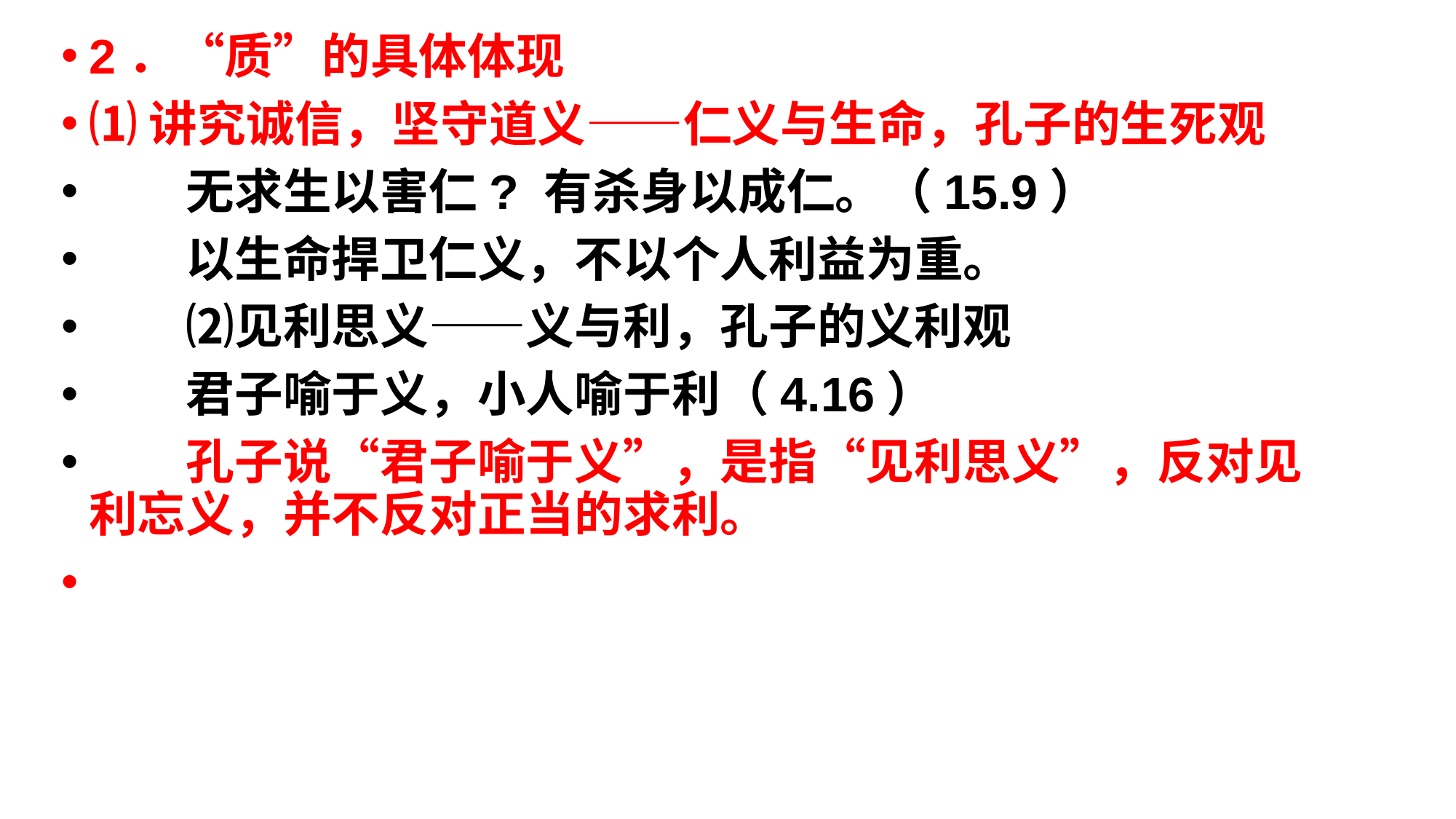

2．“质”的具体体现
⑴讲究诚信，坚守道义——仁义与生命，孔子的生死观
　　无求生以害仁? 有杀身以成仁。（15.9）
　　以生命捍卫仁义，不以个人利益为重。
　　⑵见利思义——义与利，孔子的义利观
　　君子喻于义，小人喻于利（4.16）
　　孔子说“君子喻于义”，是指“见利思义”，反对见利忘义，并不反对正当的求利。

#